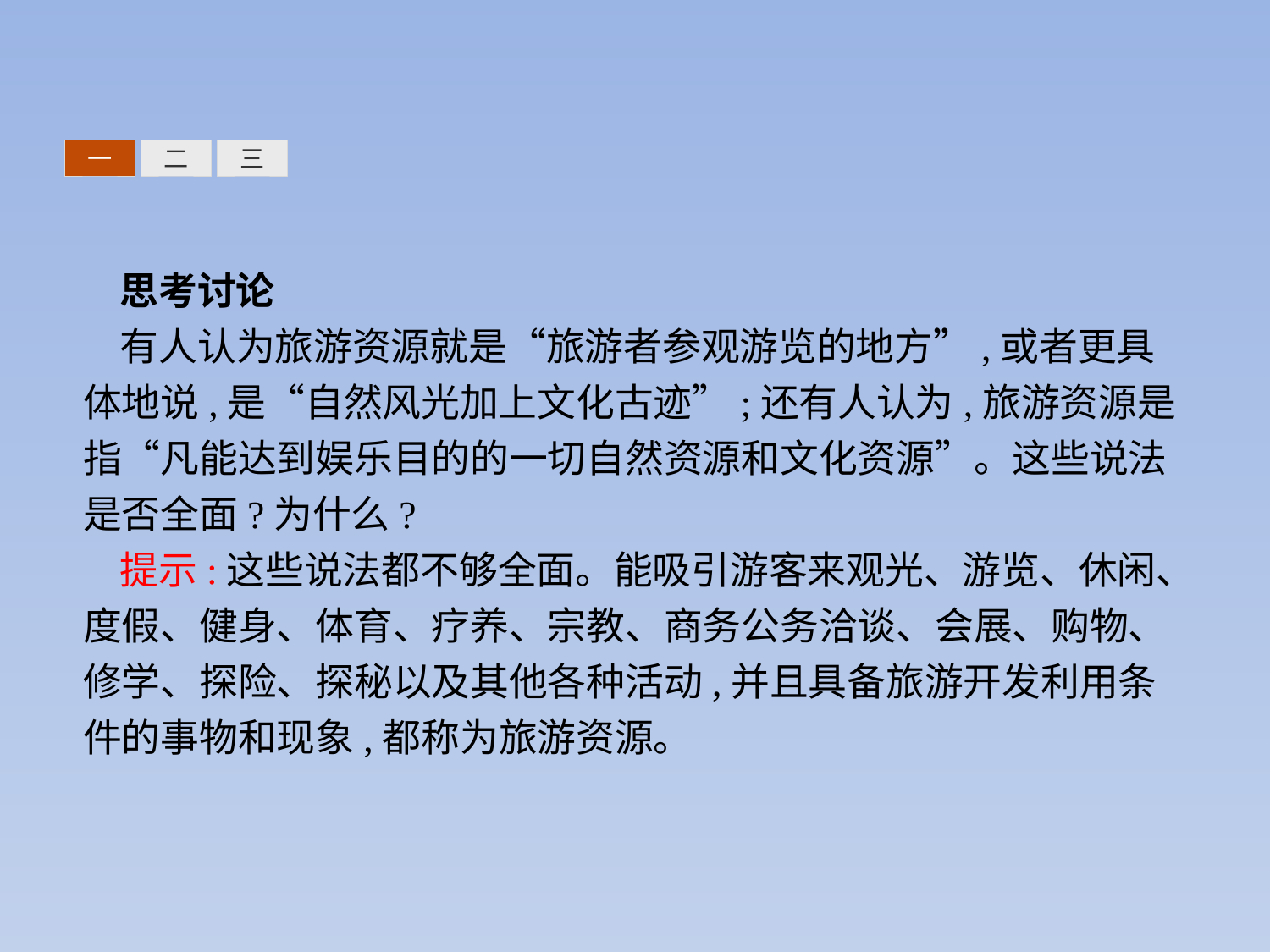

三
一
二
思考讨论
有人认为旅游资源就是“旅游者参观游览的地方”,或者更具体地说,是“自然风光加上文化古迹”;还有人认为,旅游资源是指“凡能达到娱乐目的的一切自然资源和文化资源”。这些说法是否全面?为什么?
提示:这些说法都不够全面。能吸引游客来观光、游览、休闲、度假、健身、体育、疗养、宗教、商务公务洽谈、会展、购物、修学、探险、探秘以及其他各种活动,并且具备旅游开发利用条件的事物和现象,都称为旅游资源。